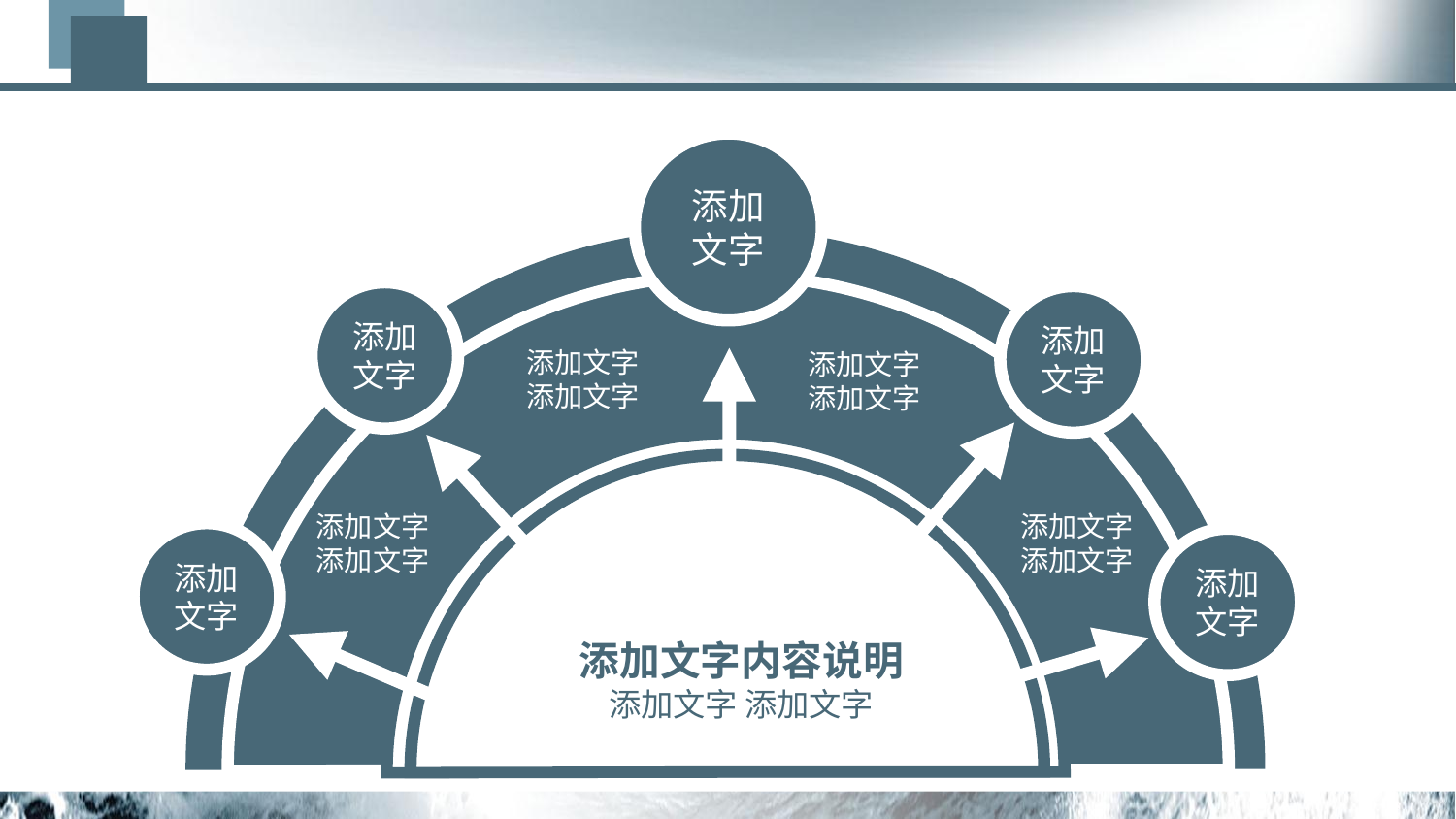

添加
文字

添加
文字
添加
文字
添加文字
添加文字
添加文字
添加文字

添加文字
添加文字
添加文字
添加文字
添加
文字
添加
文字

添加文字内容说明
添加文字 添加文字